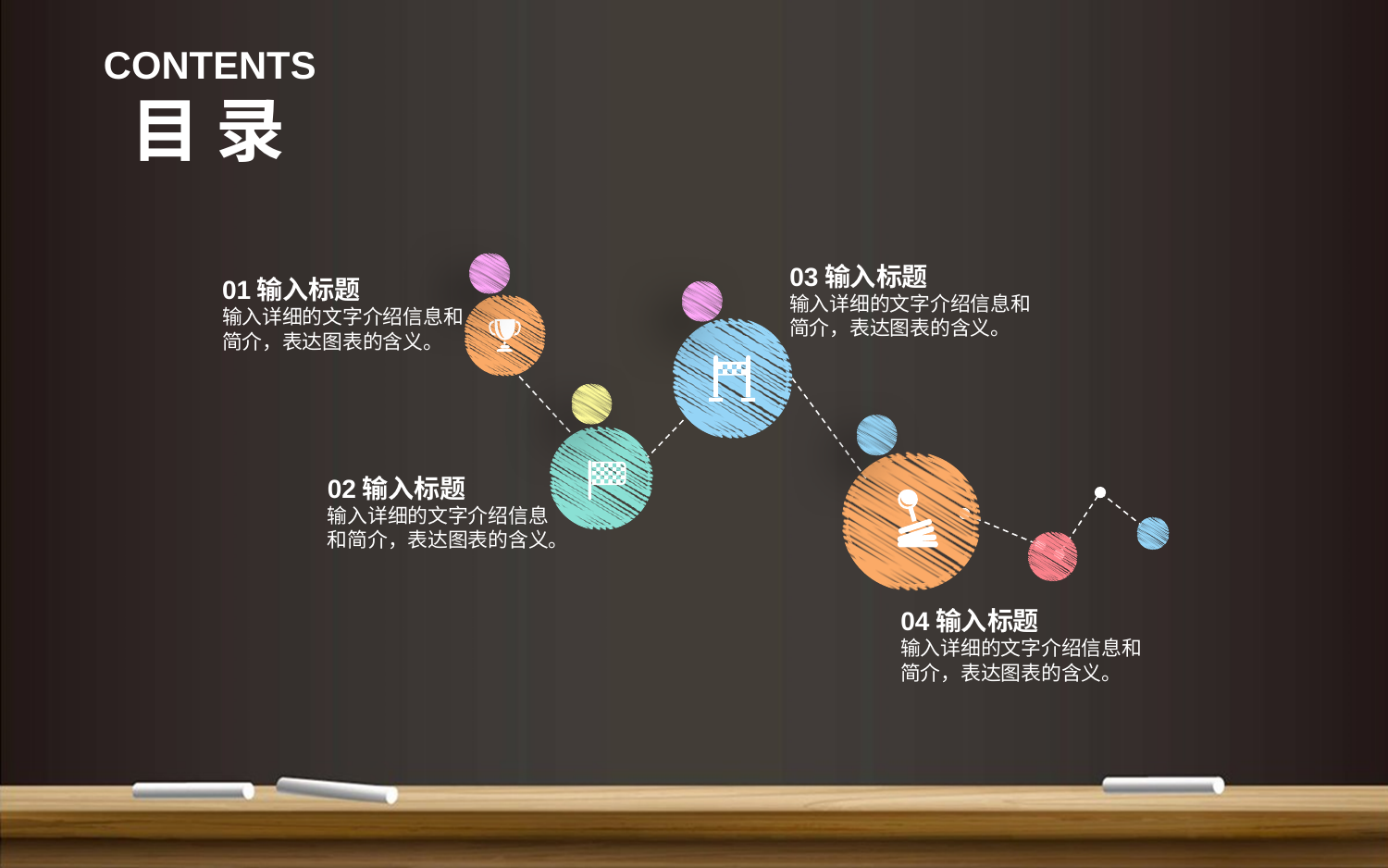

CONTENTS
目 录

03输入标题
输入详细的文字介绍信息和简介，表达图表的含义。
01输入标题
输入详细的文字介绍信息和简介，表达图表的含义。

02输入标题
输入详细的文字介绍信息和简介，表达图表的含义。

04输入标题
输入详细的文字介绍信息和简介，表达图表的含义。